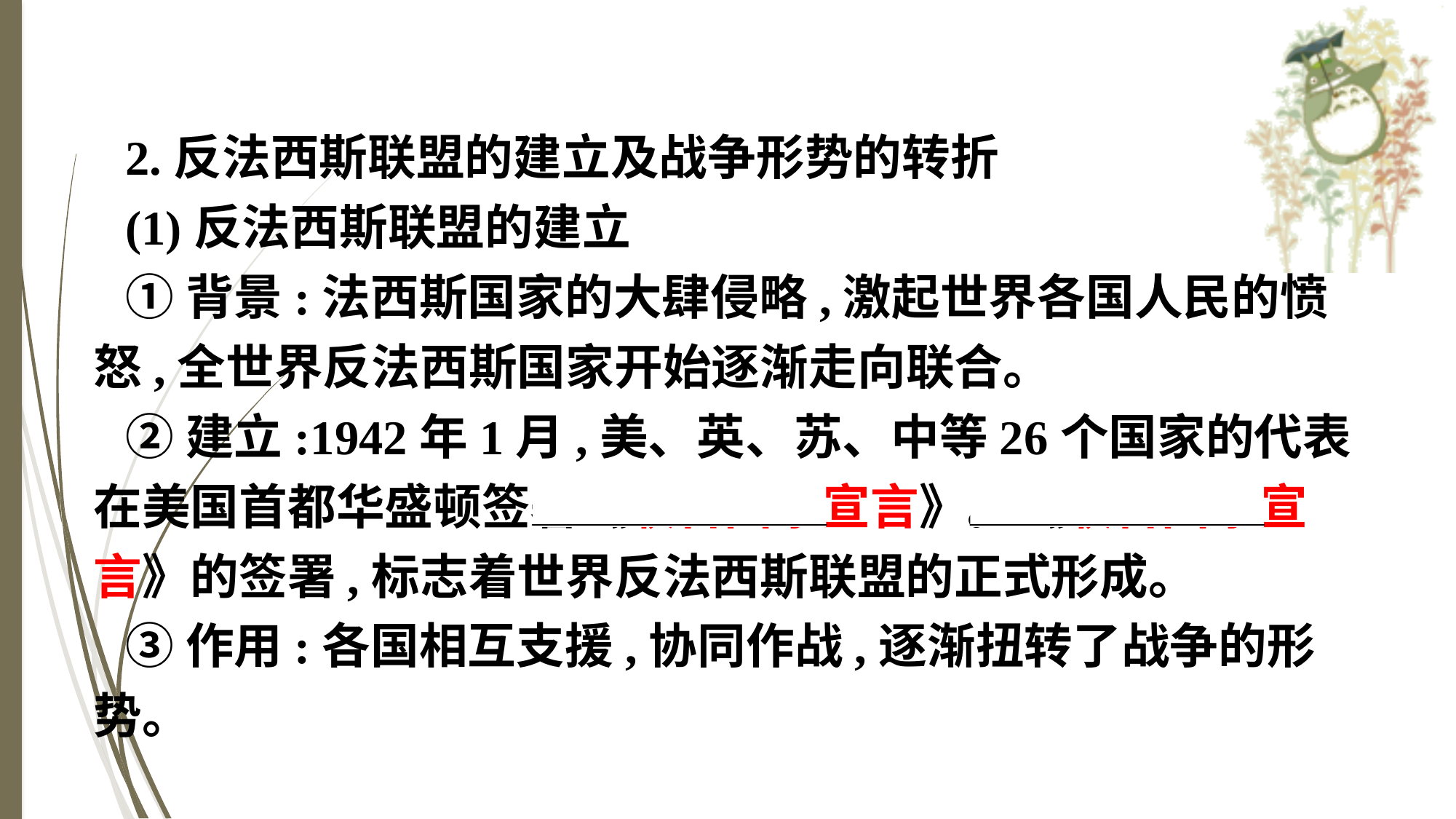

2.反法西斯联盟的建立及战争形势的转折
(1)反法西斯联盟的建立
①背景:法西斯国家的大肆侵略,激起世界各国人民的愤怒,全世界反法西斯国家开始逐渐走向联合。
②建立:1942年1月,美、英、苏、中等26个国家的代表在美国首都华盛顿签署《联合国家宣言》。《联合国家宣言》的签署,标志着世界反法西斯联盟的正式形成。
③作用:各国相互支援,协同作战,逐渐扭转了战争的形势。